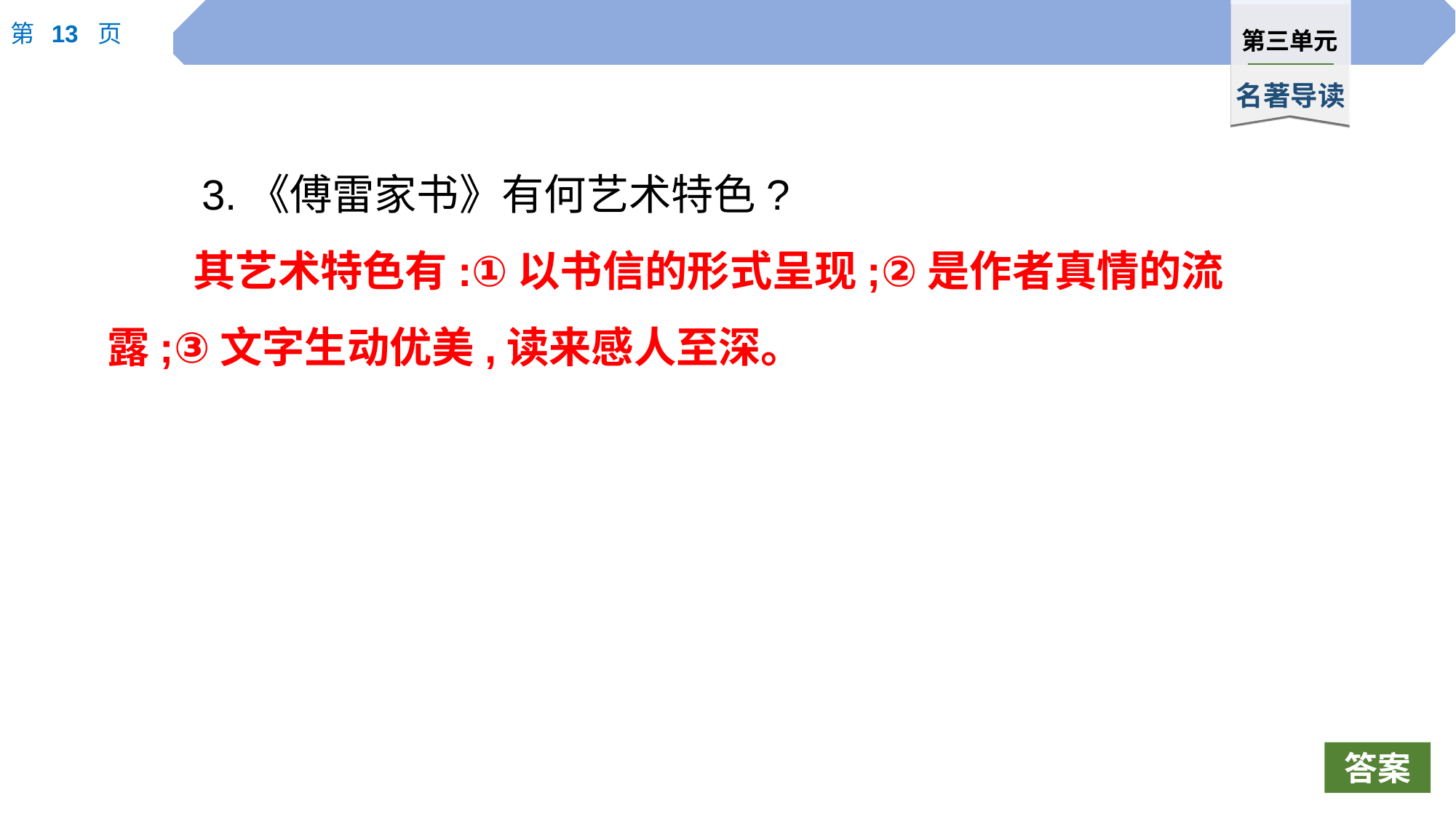

3.《傅雷家书》有何艺术特色?
其艺术特色有:①以书信的形式呈现;②是作者真情的流露;③文字生动优美,读来感人至深。
答案